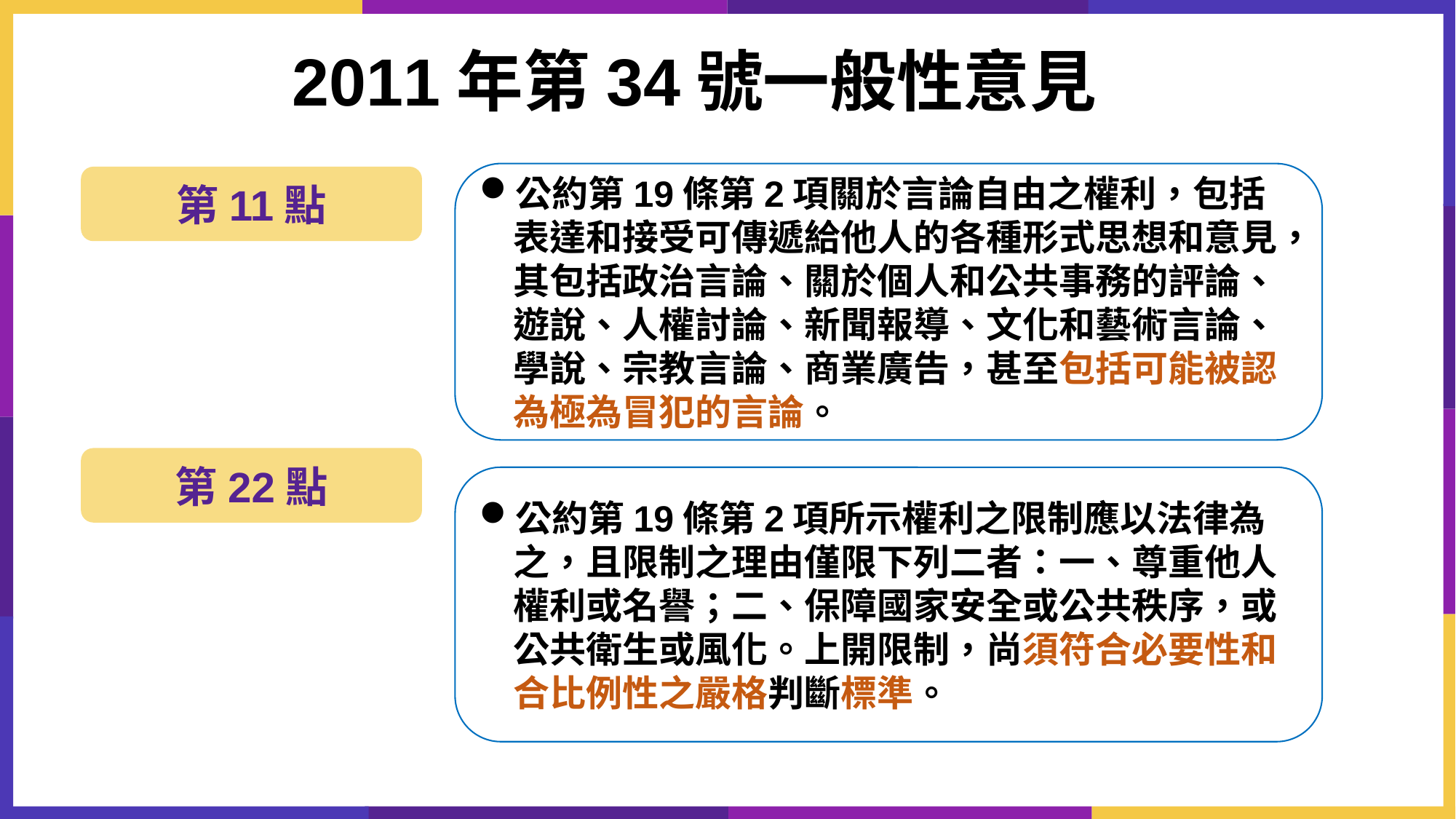

2011年第34號一般性意見
公約第19條第2項關於言論自由之權利，包括表達和接受可傳遞給他人的各種形式思想和意見，其包括政治言論、關於個人和公共事務的評論、遊說、人權討論、新聞報導、文化和藝術言論、學說、宗教言論、商業廣告，甚至包括可能被認為極為冒犯的言論。
第11點
第22點
公約第19條第2項所示權利之限制應以法律為之，且限制之理由僅限下列二者：一、尊重他人權利或名譽；二、保障國家安全或公共秩序，或公共衛生或風化。上開限制，尚須符合必要性和合比例性之嚴格判斷標準。